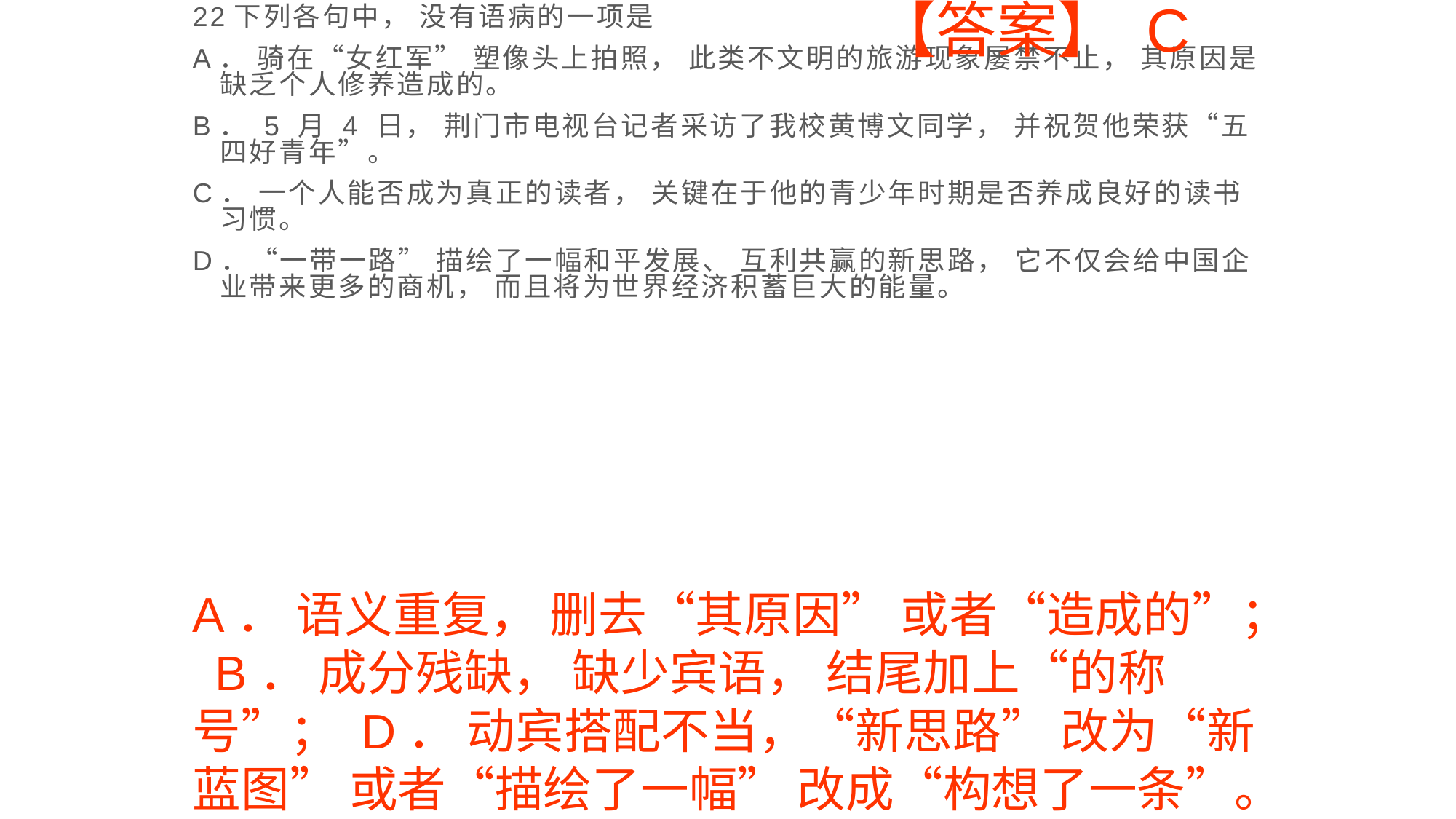

22下列各句中， 没有语病的一项是
A． 骑在“女红军” 塑像头上拍照， 此类不文明的旅游现象屡禁不止， 其原因是缺乏个人修养造成的。
B． 5 月 4 日， 荆门市电视台记者采访了我校黄博文同学， 并祝贺他荣获“五四好青年”。
C． 一个人能否成为真正的读者， 关键在于他的青少年时期是否养成良好的读书习惯。
D．“一带一路” 描绘了一幅和平发展、 互利共赢的新思路， 它不仅会给中国企业带来更多的商机， 而且将为世界经济积蓄巨大的能量。

【答案】 C

# A． 语义重复， 删去“其原因” 或者“造成的”； B． 成分残缺， 缺少宾语， 结尾加上“的称号”； D． 动宾搭配不当，“新思路” 改为“新蓝图” 或者“描绘了一幅” 改成“构想了一条”。